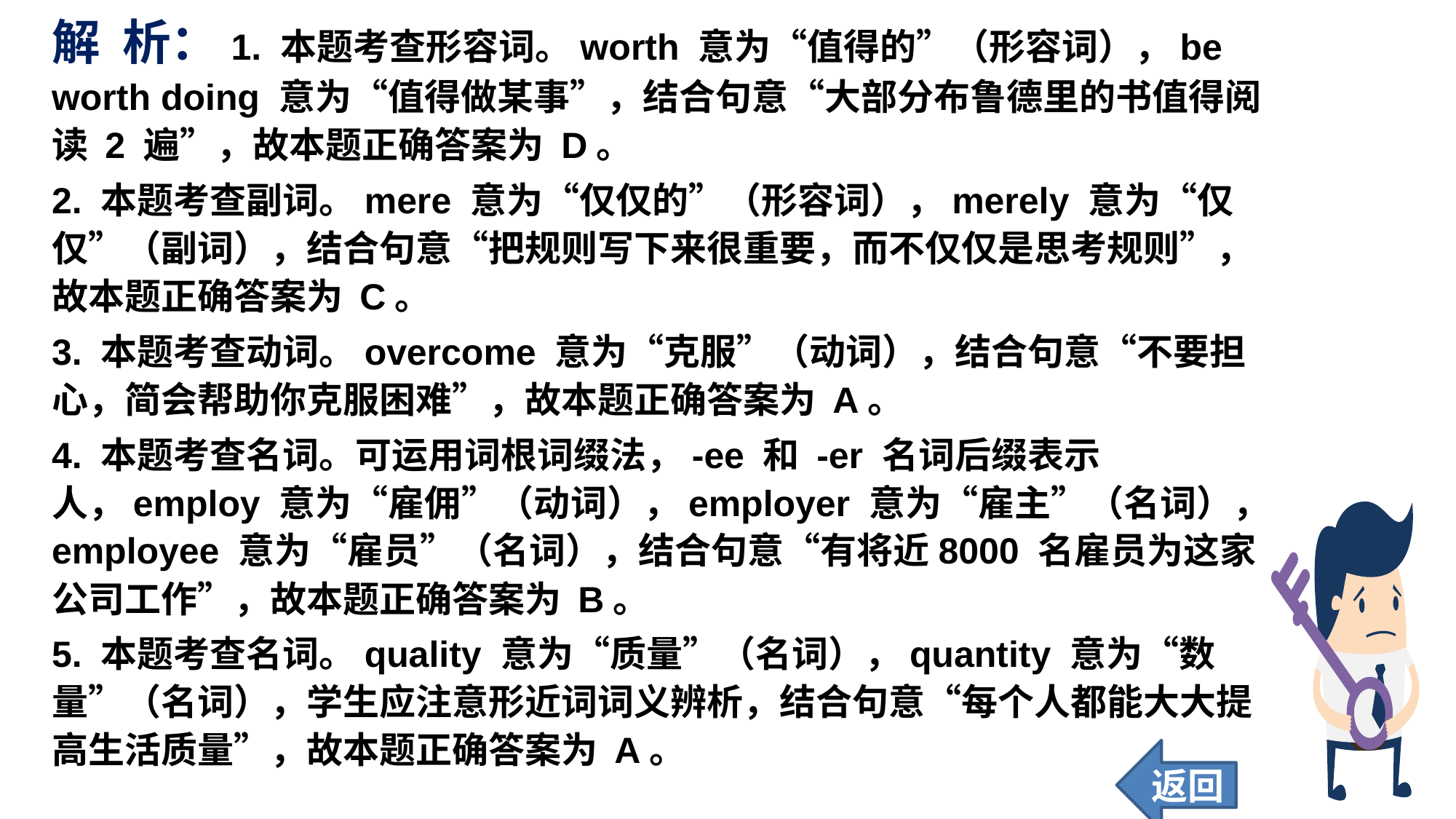

解  析：1. 本题考查形容词。worth 意为“值得的”（形容词），be worth doing 意为“值得做某事”，结合句意“大部分布鲁德里的书值得阅读 2 遍”，故本题正确答案为 D。
2. 本题考查副词。mere 意为“仅仅的”（形容词），merely 意为“仅仅”（副词），结合句意“把规则写下来很重要，而不仅仅是思考规则”，故本题正确答案为 C。
3. 本题考查动词。overcome 意为“克服”（动词），结合句意“不要担心，简会帮助你克服困难”，故本题正确答案为 A。
4. 本题考查名词。可运用词根词缀法，-ee 和 -er 名词后缀表示人，employ 意为“雇佣”（动词），employer 意为“雇主”（名词），employee 意为“雇员”（名词），结合句意“有将近8000 名雇员为这家公司工作”，故本题正确答案为 B。
5. 本题考查名词。quality 意为“质量”（名词），quantity 意为“数量”（名词），学生应注意形近词词义辨析，结合句意“每个人都能大大提高生活质量”，故本题正确答案为 A。

返回
24